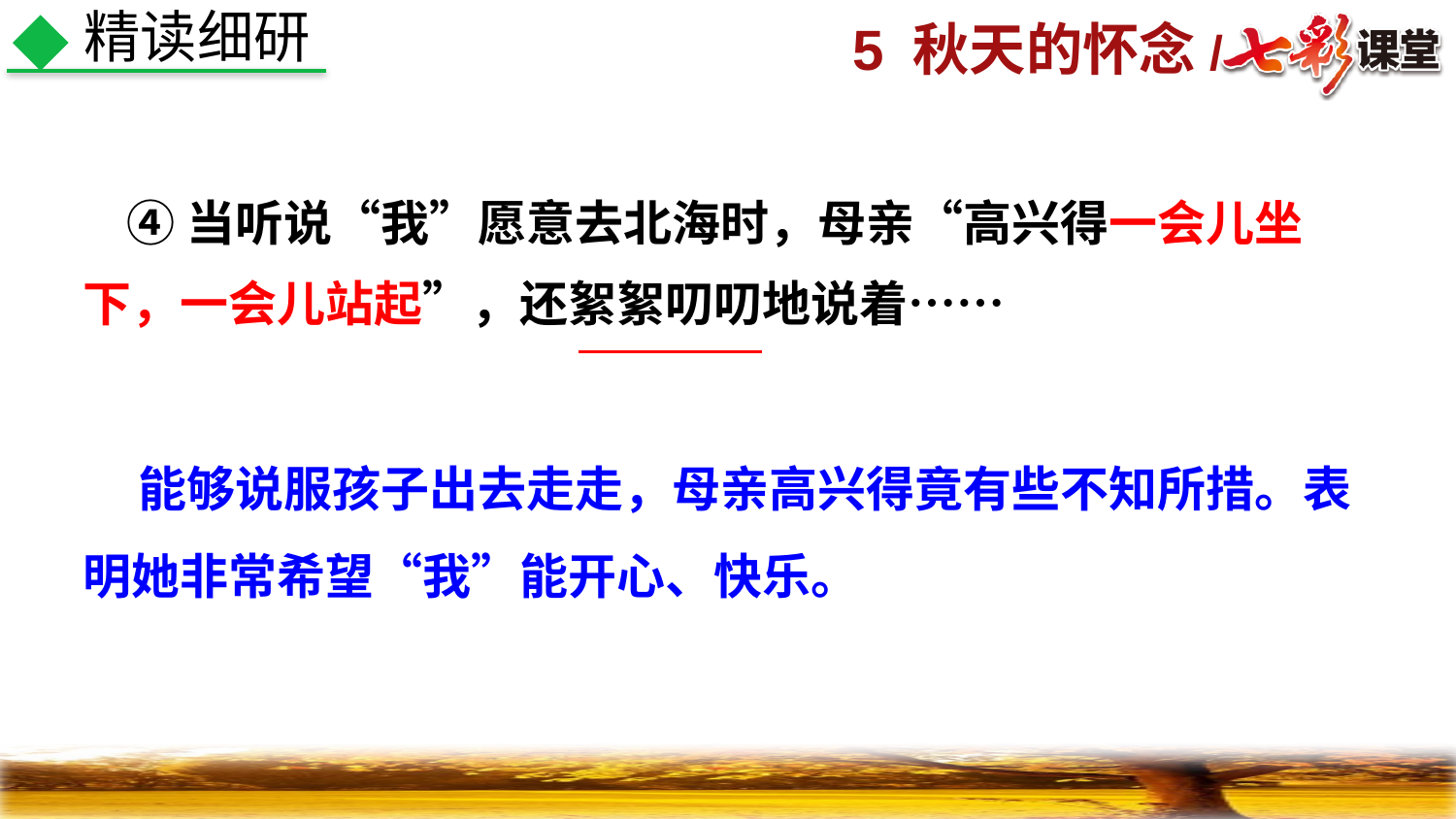

精读细研

    ④当听说“我”愿意去北海时，母亲“高兴得一会儿坐下，一会儿站起”，还絮絮叨叨地说着……
    能够说服孩子出去走走，母亲高兴得竟有些不知所措。表明她非常希望“我”能开心、快乐。